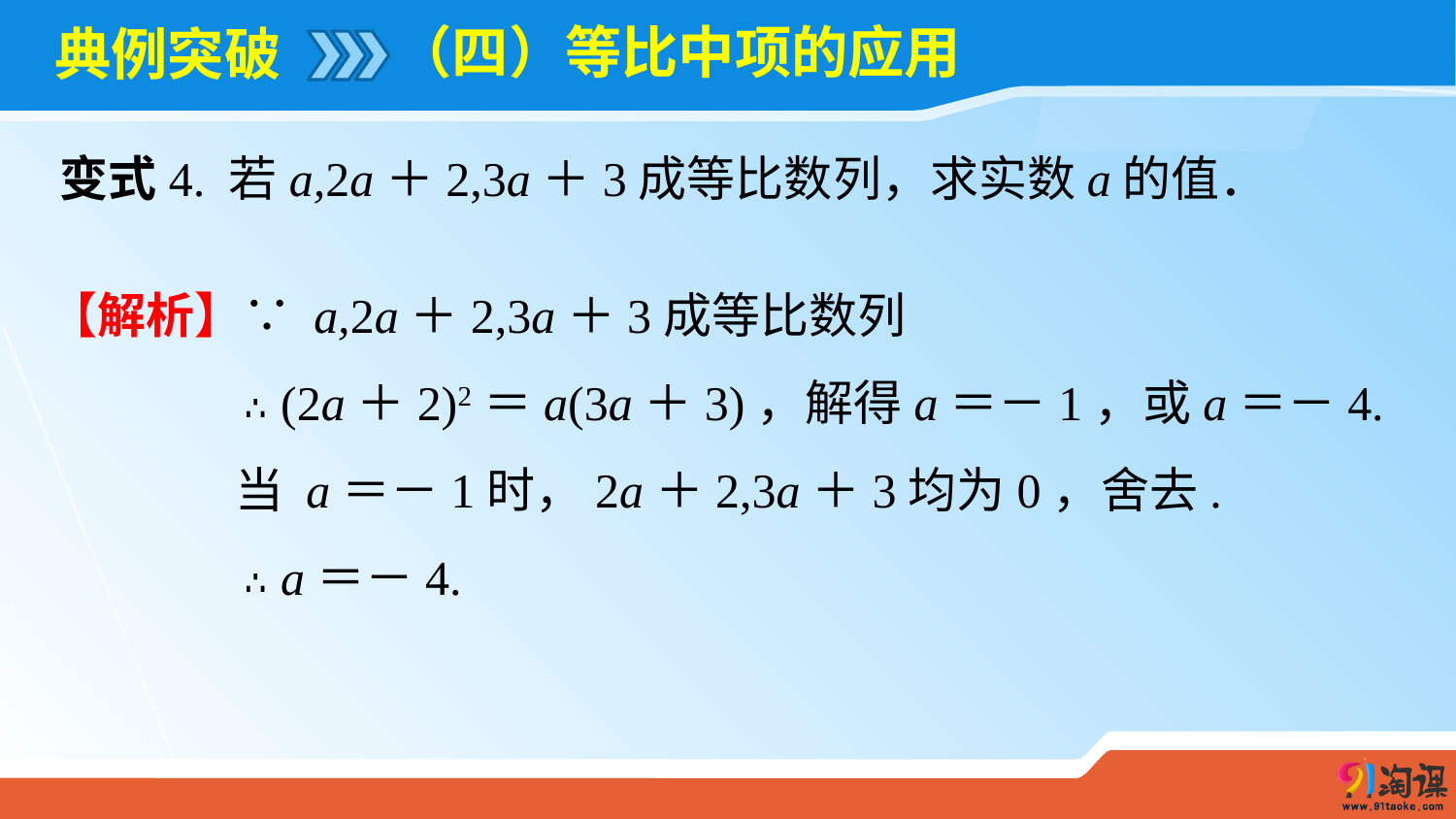

（四）等比中项的应用
# 典例突破
变式4. 若a,2a＋2,3a＋3成等比数列，求实数a的值．

【解析】∵ a,2a＋2,3a＋3成等比数列
                ∴ (2a＋2)2＝a(3a＋3)，解得a＝－1，或a＝－4.
                当 a＝－1时，2a＋2,3a＋3均为0，舍去.
                ∴ a＝－4.